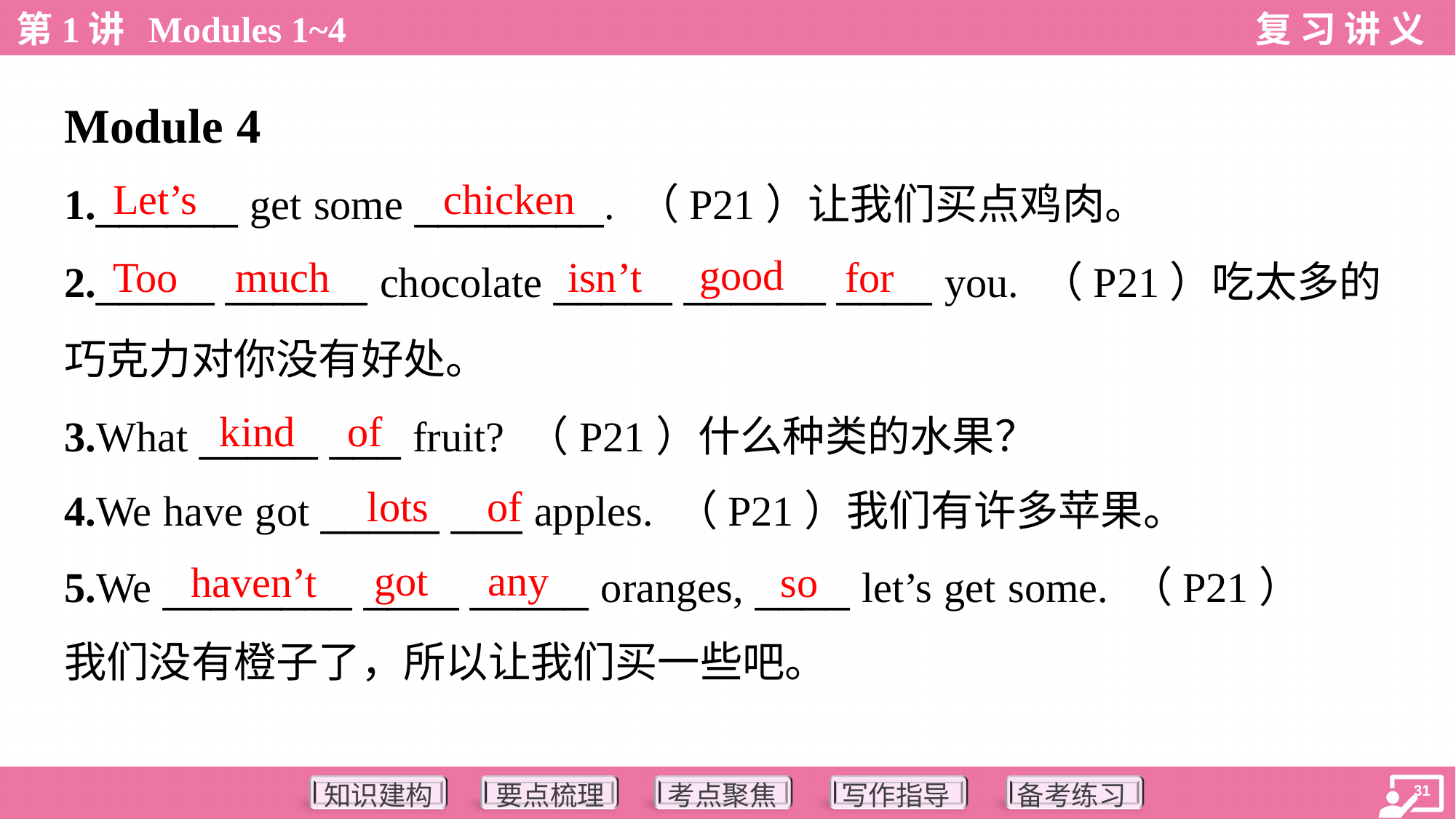

Module 4
Let’s
chicken
1.______ get some ________. （P21）让我们买点鸡肉。
2._____ ______ chocolate _____ ______ ____ you. （P21）吃太多的
巧克力对你没有好处。
3.What _____ ___ fruit? （P21）什么种类的水果？
4.We have got _____ ___ apples. （P21）我们有许多苹果。
good
Too
much
isn’t
for
kind
of
lots
of
got
any
haven’t
so
5.We ________ ____ _____ oranges, ____ let’s get some. （P21）
我们没有橙子了，所以让我们买一些吧。